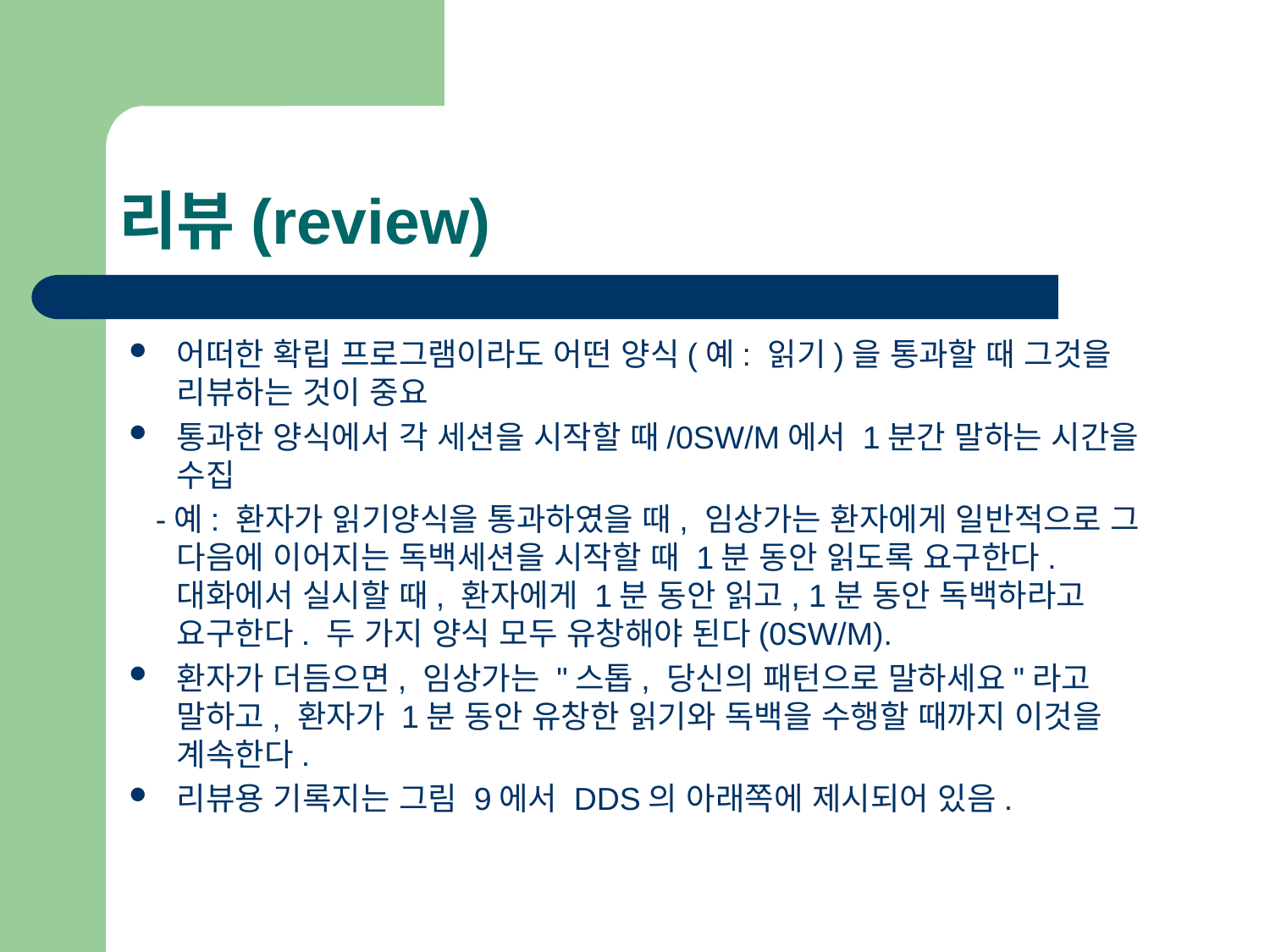

# 리뷰(review)
어떠한 확립 프로그램이라도 어떤 양식(예: 읽기)을 통과할 때 그것을 리뷰하는 것이 중요
통과한 양식에서 각 세션을 시작할 때/0SW/M에서 1분간 말하는 시간을 수집
   -예: 환자가 읽기양식을 통과하였을 때, 임상가는 환자에게 일반적으로 그 다음에 이어지는 독백세션을 시작할 때 1분 동안 읽도록 요구한다. 대화에서 실시할 때, 환자에게 1분 동안 읽고, 1분 동안 독백하라고 요구한다. 두 가지 양식 모두 유창해야 된다(0SW/M).
환자가 더듬으면, 임상가는 "스톱, 당신의 패턴으로 말하세요"라고 말하고, 환자가 1분 동안 유창한 읽기와 독백을 수행할 때까지 이것을 계속한다.
리뷰용 기록지는 그림 9에서 DDS의 아래쪽에 제시되어 있음.